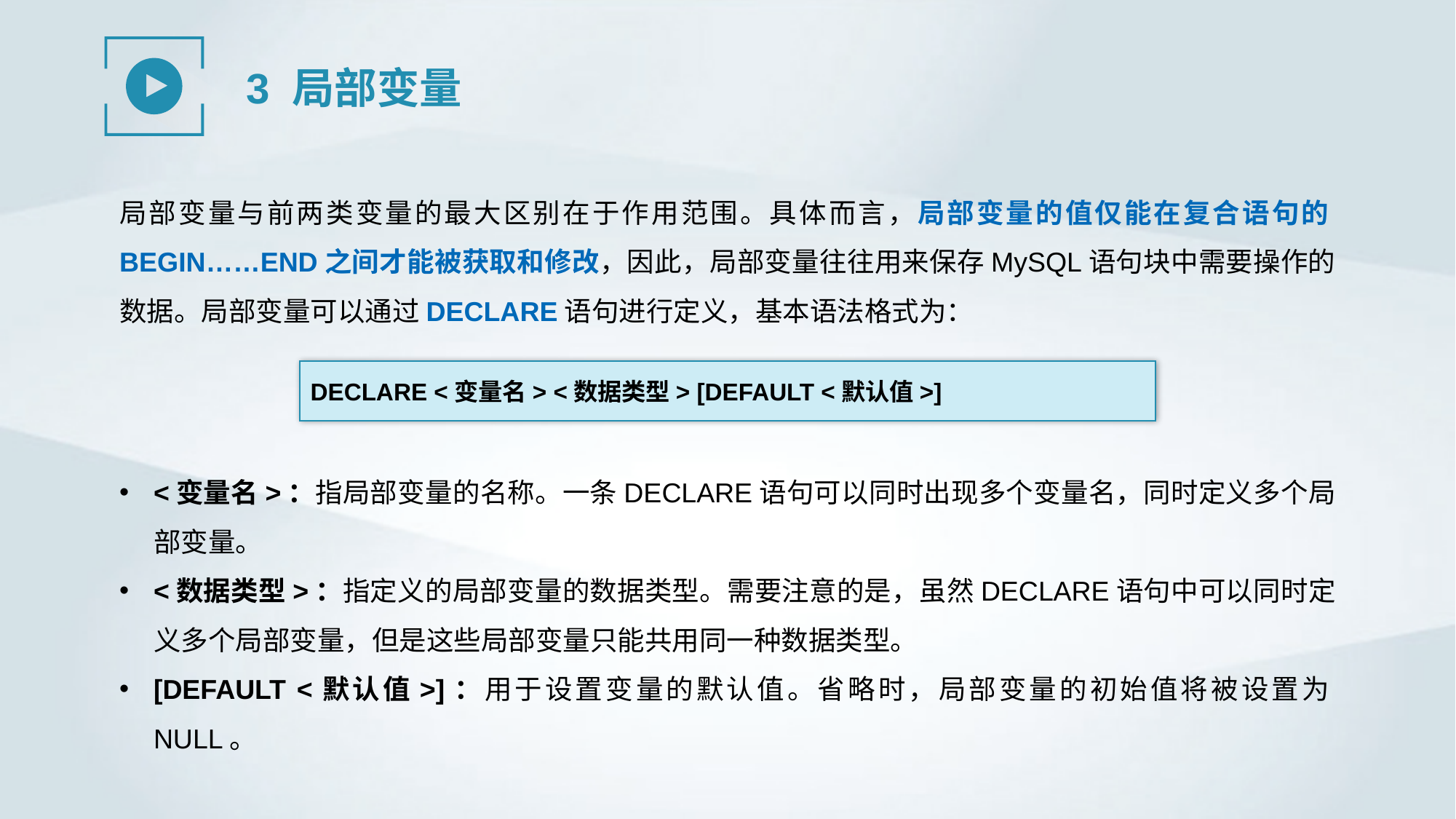

3 局部变量
局部变量与前两类变量的最大区别在于作用范围。具体而言，局部变量的值仅能在复合语句的BEGIN……END之间才能被获取和修改，因此，局部变量往往用来保存MySQL语句块中需要操作的数据。局部变量可以通过DECLARE语句进行定义，基本语法格式为：
DECLARE <变量名> <数据类型> [DEFAULT <默认值>]
<变量名>：指局部变量的名称。一条DECLARE语句可以同时出现多个变量名，同时定义多个局部变量。
<数据类型>：指定义的局部变量的数据类型。需要注意的是，虽然DECLARE语句中可以同时定义多个局部变量，但是这些局部变量只能共用同一种数据类型。
[DEFAULT <默认值>]：用于设置变量的默认值。省略时，局部变量的初始值将被设置为NULL。